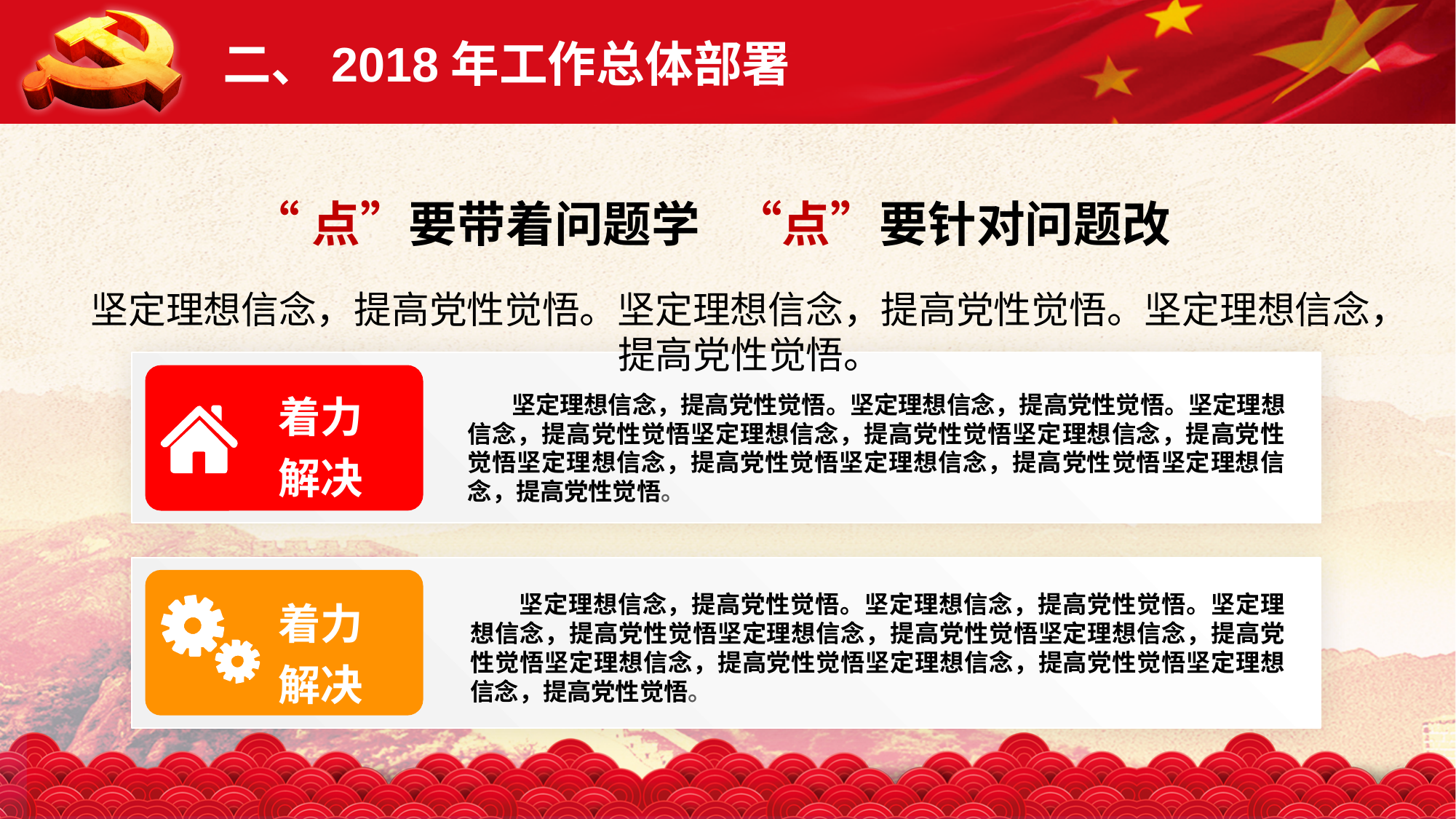

二、2018年工作总体部署
“点”要带着问题学   “点”要针对问题改
坚定理想信念，提高党性觉悟。坚定理想信念，提高党性觉悟。坚定理想信念，提高党性觉悟。

着力
解决

       坚定理想信念，提高党性觉悟。坚定理想信念，提高党性觉悟。坚定理想信念，提高党性觉悟坚定理想信念，提高党性觉悟坚定理想信念，提高党性觉悟坚定理想信念，提高党性觉悟坚定理想信念，提高党性觉悟坚定理想信念，提高党性觉悟。

着力
解决

       坚定理想信念，提高党性觉悟。坚定理想信念，提高党性觉悟。坚定理想信念，提高党性觉悟坚定理想信念，提高党性觉悟坚定理想信念，提高党性觉悟坚定理想信念，提高党性觉悟坚定理想信念，提高党性觉悟坚定理想信念，提高党性觉悟。